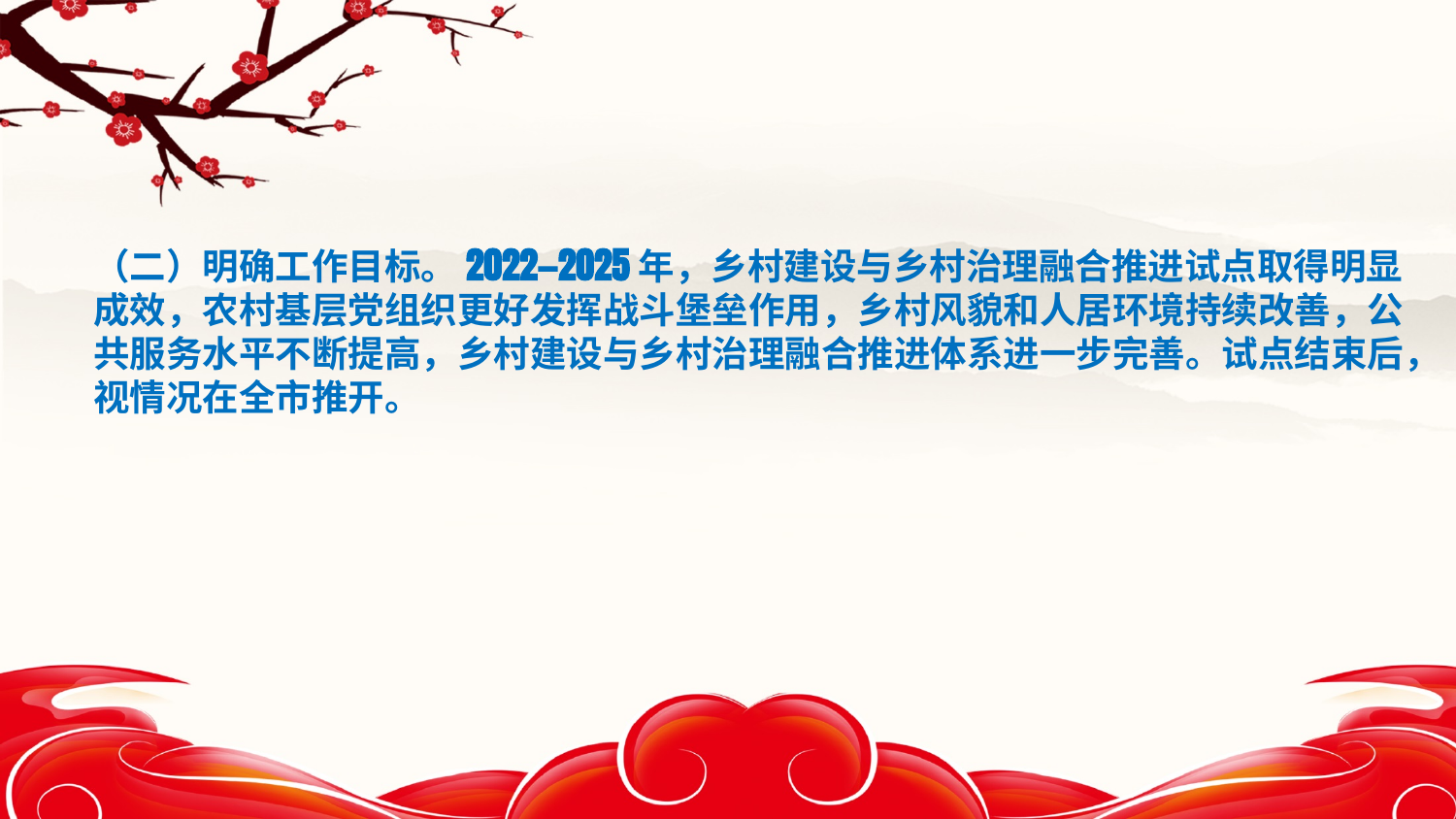

（二）明确工作目标。2022—2025年，乡村建设与乡村治理融合推进试点取得明显成效，农村基层党组织更好发挥战斗堡垒作用，乡村风貌和人居环境持续改善，公共服务水平不断提高，乡村建设与乡村治理融合推进体系进一步完善。试点结束后，视情况在全市推开。